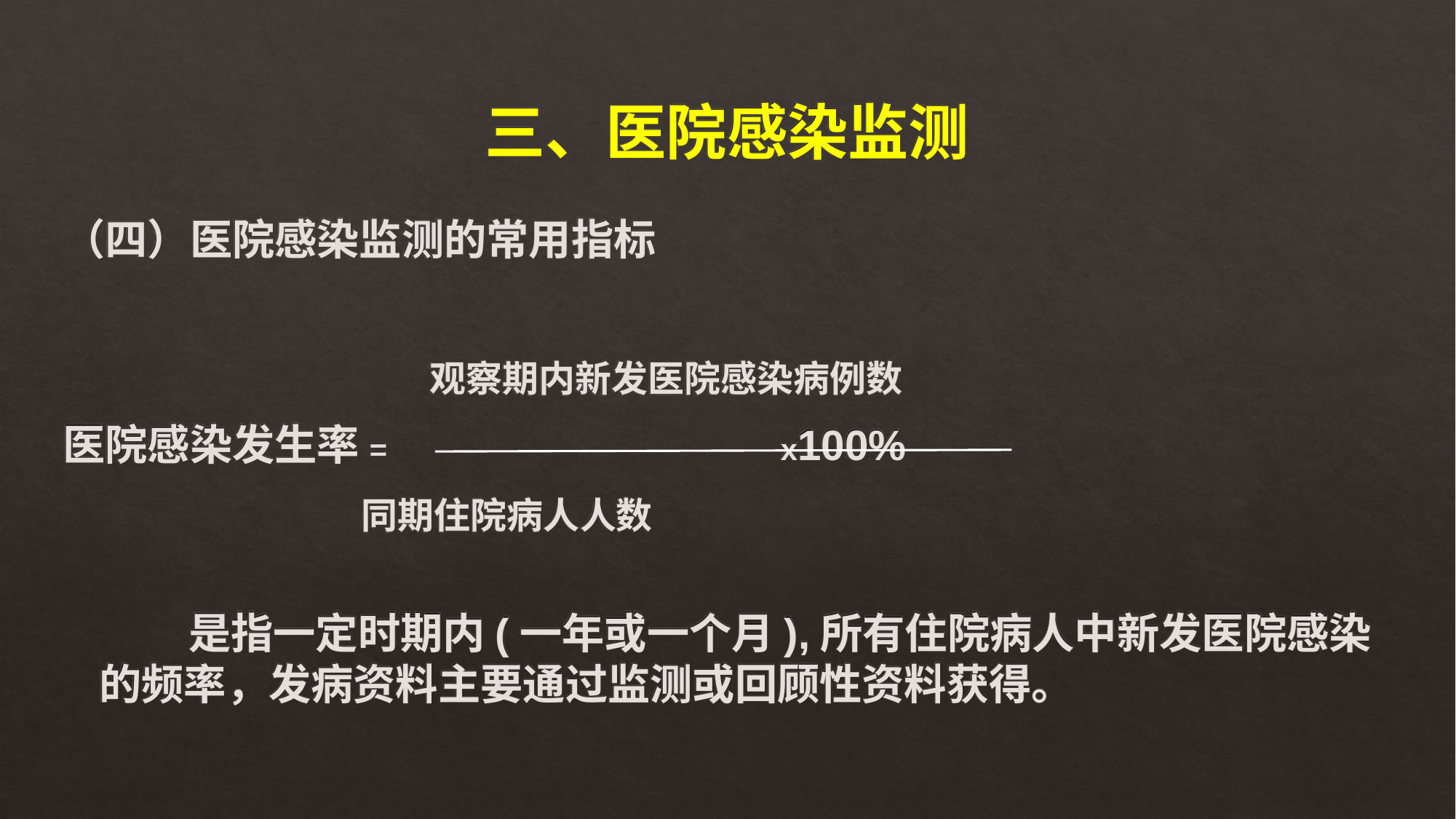

# 三、医院感染监测
（四）医院感染监测的常用指标

                                     观察期内新发医院感染病例数
医院感染发生率=                                               x100%
                                       同期住院病人人数

            是指一定时期内(一年或一个月),所有住院病人中新发医院感染的频率，发病资料主要通过监测或回顾性资料获得。